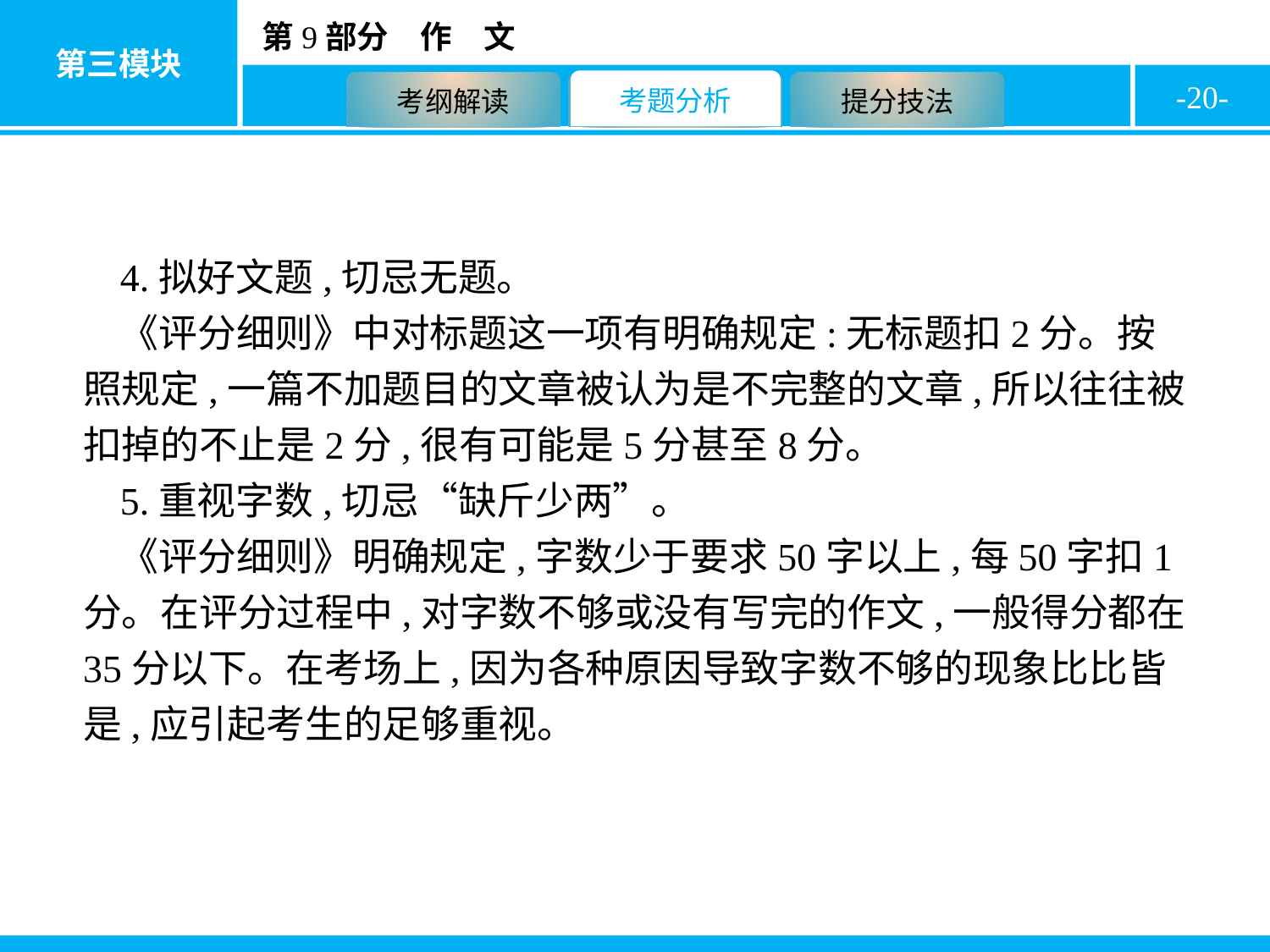

-20-
4.拟好文题,切忌无题。
《评分细则》中对标题这一项有明确规定:无标题扣2分。按照规定,一篇不加题目的文章被认为是不完整的文章,所以往往被扣掉的不止是2分,很有可能是5分甚至8分。
5.重视字数,切忌“缺斤少两”。
《评分细则》明确规定,字数少于要求50字以上,每50字扣1分。在评分过程中,对字数不够或没有写完的作文,一般得分都在35分以下。在考场上,因为各种原因导致字数不够的现象比比皆是,应引起考生的足够重视。